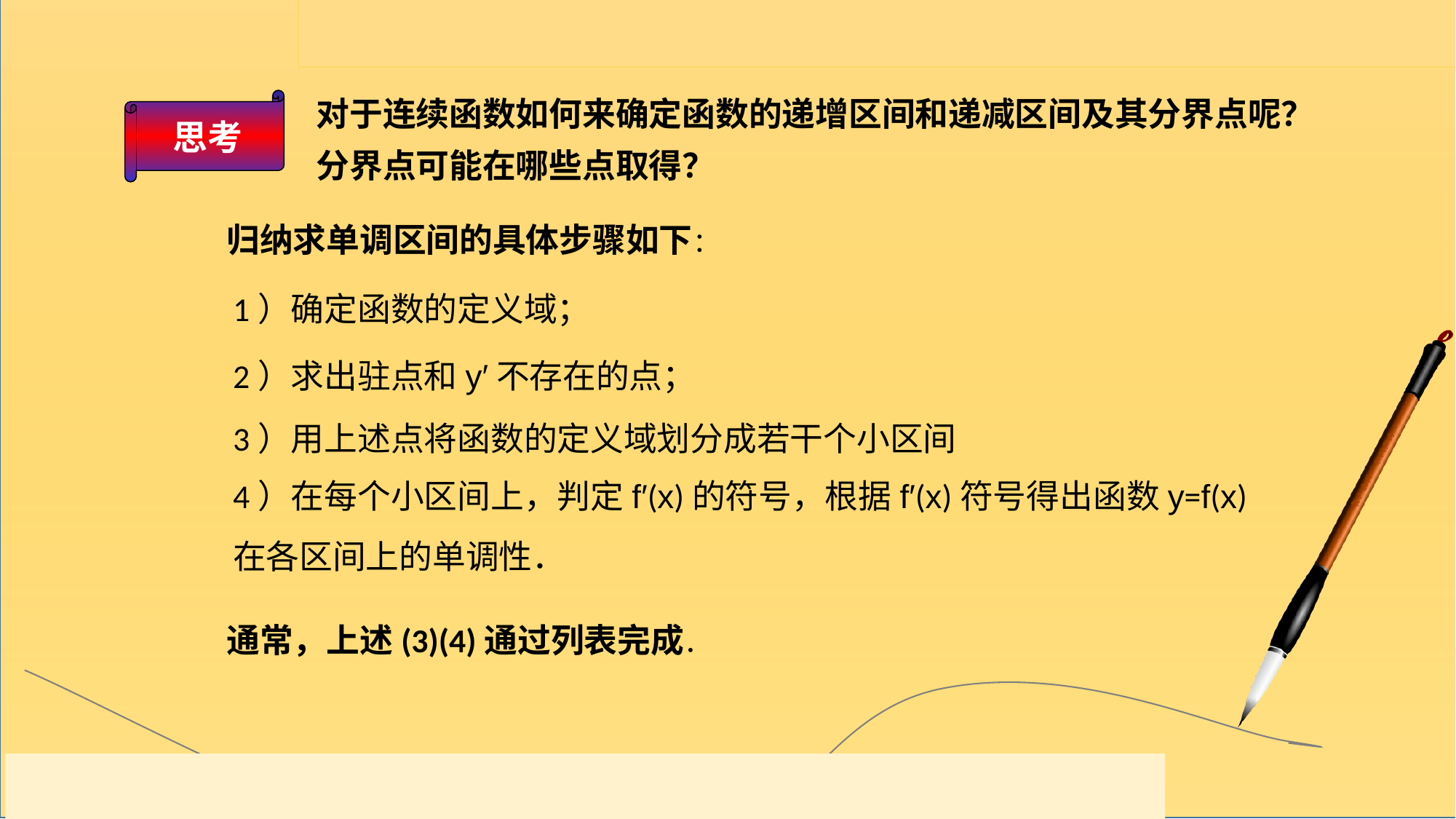

对于连续函数如何来确定函数的递增区间和递减区间及其分界点呢？分界点可能在哪些点取得？
思考
归纳求单调区间的具体步骤如下：
1）确定函数的定义域；
2）求出驻点和y′不存在的点；
3）用上述点将函数的定义域划分成若干个小区间
4）在每个小区间上，判定f′(x)的符号，根据f′(x)符号得出函数y=f(x)在各区间上的单调性．
通常，上述(3)(4)通过列表完成．